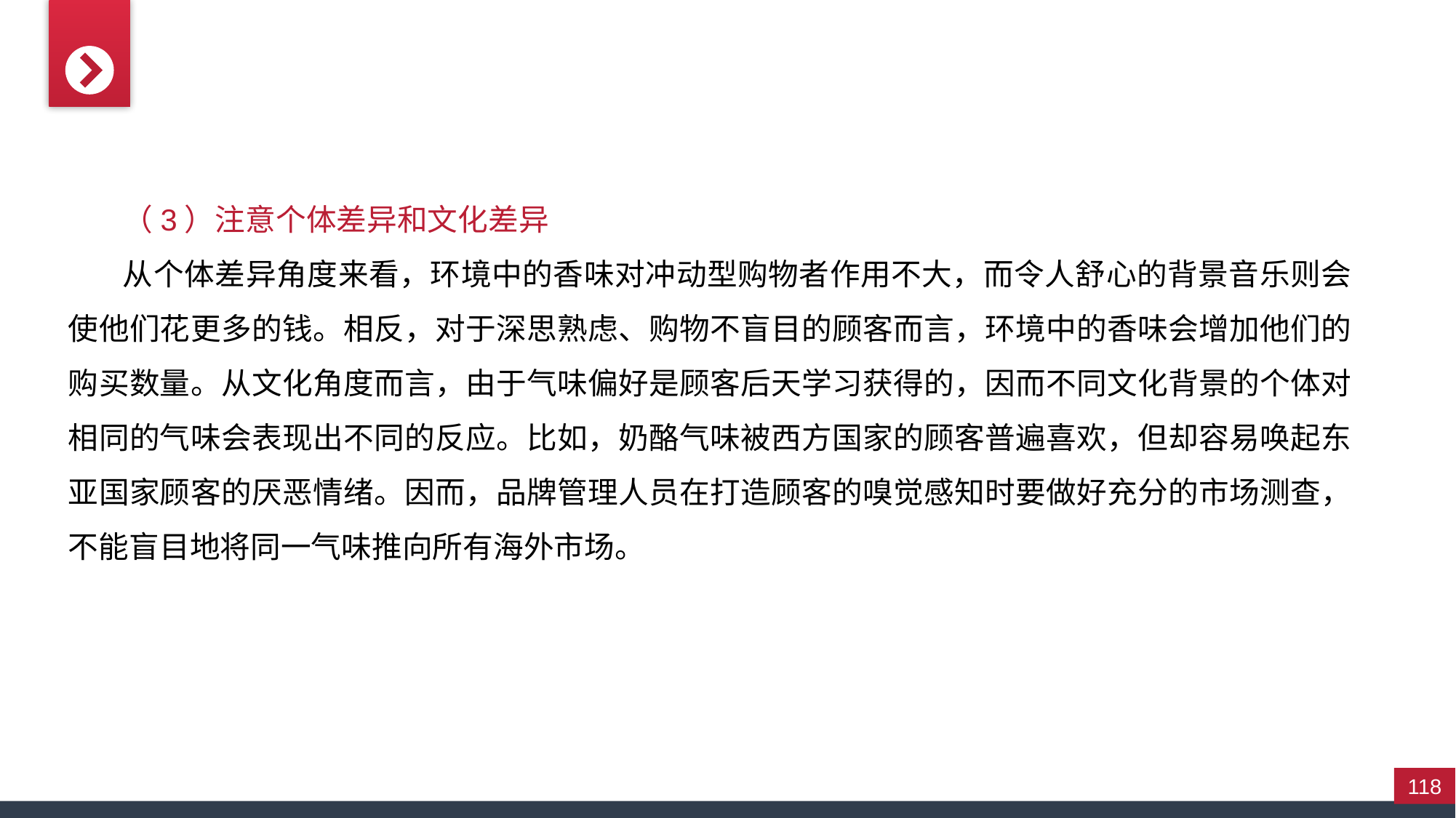

（3）注意个体差异和文化差异
从个体差异角度来看，环境中的香味对冲动型购物者作用不大，而令人舒心的背景音乐则会使他们花更多的钱。相反，对于深思熟虑、购物不盲目的顾客而言，环境中的香味会增加他们的购买数量。从文化角度而言，由于气味偏好是顾客后天学习获得的，因而不同文化背景的个体对相同的气味会表现出不同的反应。比如，奶酪气味被西方国家的顾客普遍喜欢，但却容易唤起东亚国家顾客的厌恶情绪。因而，品牌管理人员在打造顾客的嗅觉感知时要做好充分的市场测查，不能盲目地将同一气味推向所有海外市场。